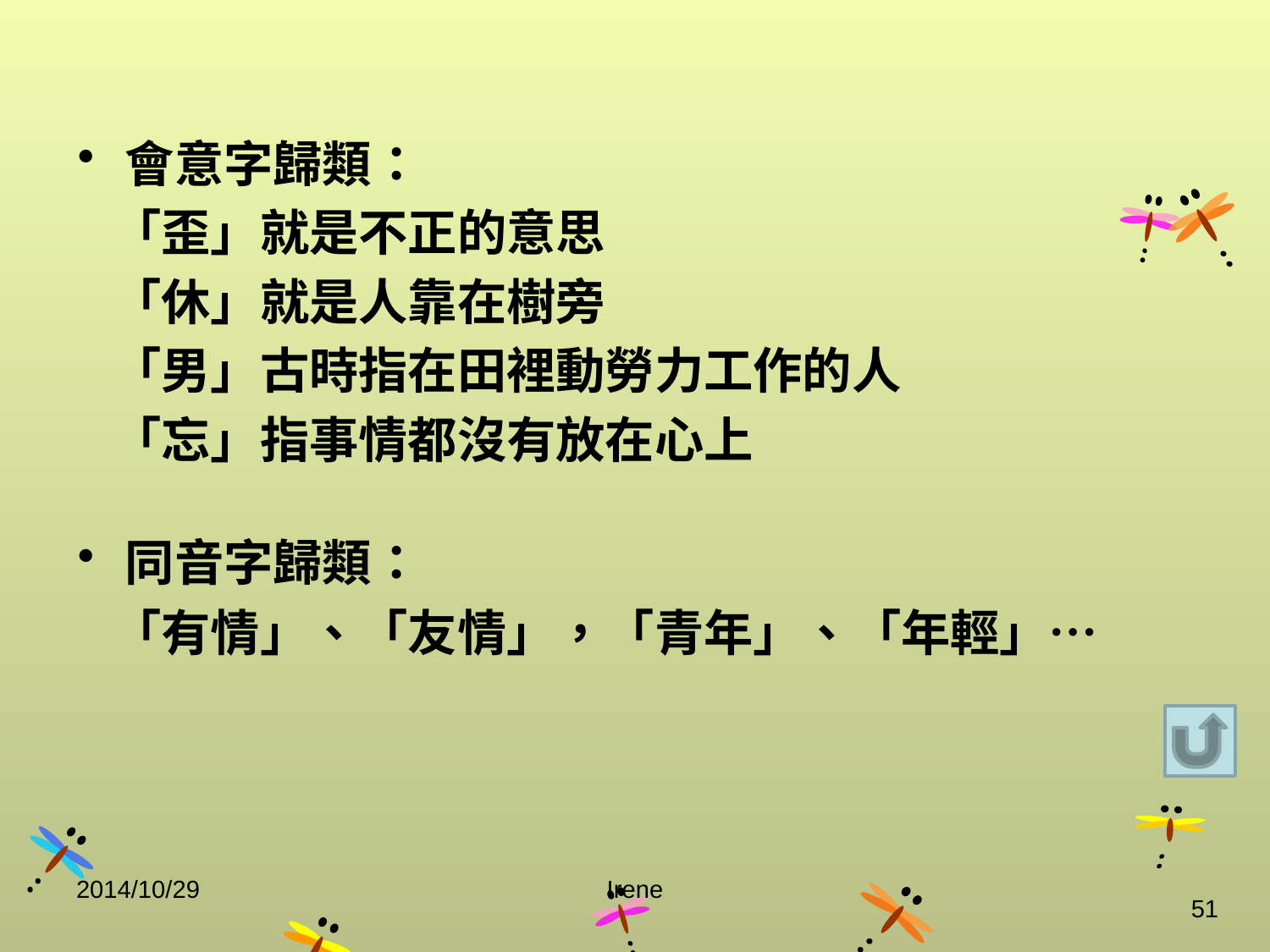

會意字歸類：
  「歪」就是不正的意思
  「休」就是人靠在樹旁
  「男」古時指在田裡動勞力工作的人
  「忘」指事情都沒有放在心上
同音字歸類：
  「有情」、「友情」，「青年」、「年輕」…

2014/10/29
Irene